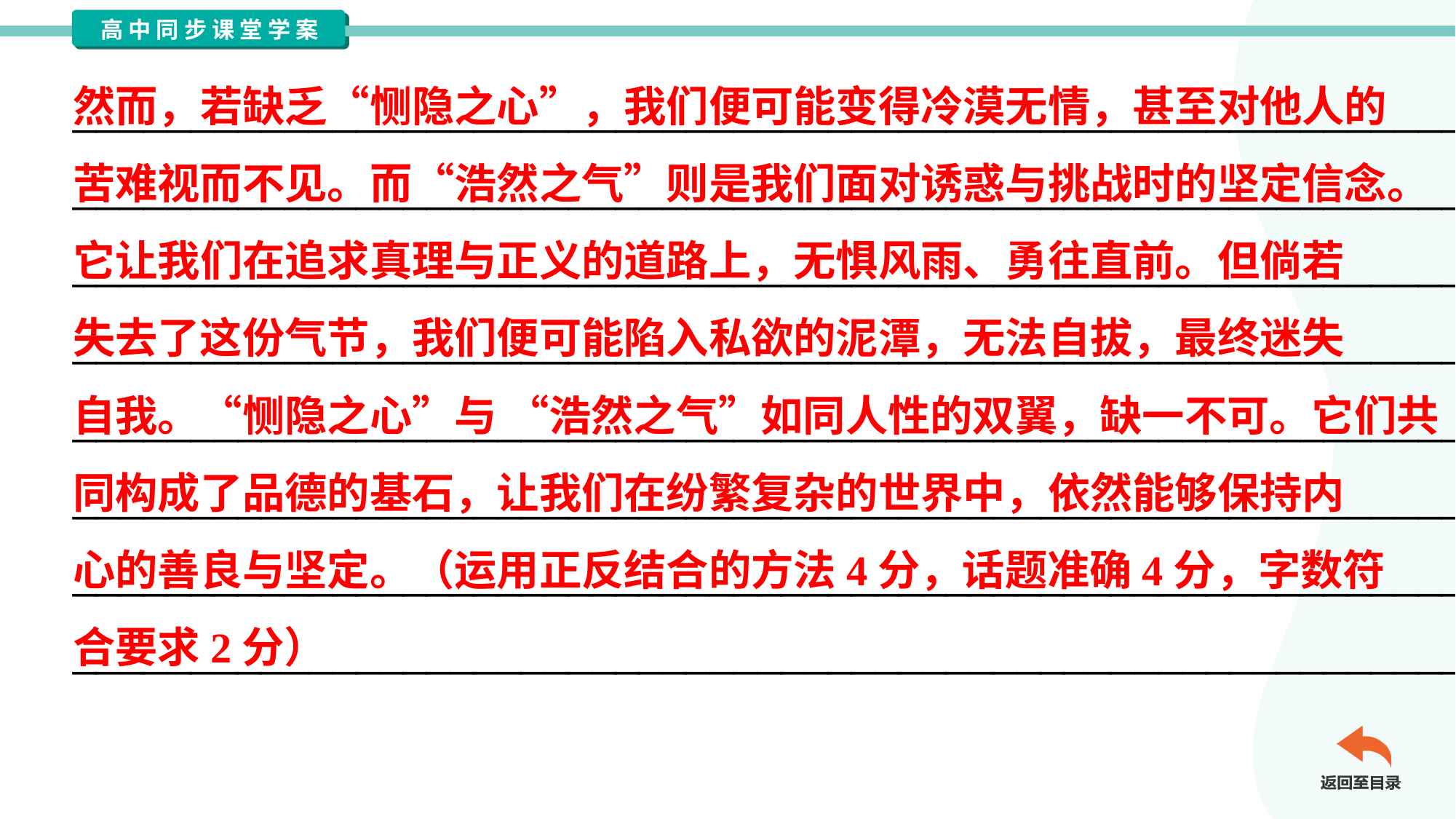

然而，若缺乏“恻隐之心”，我们便可能变得冷漠无情，甚至对他人的
苦难视而不见。而“浩然之气”则是我们面对诱惑与挑战时的坚定信念。
它让我们在追求真理与正义的道路上，无惧风雨、勇往直前。但倘若
失去了这份气节，我们便可能陷入私欲的泥潭，无法自拔，最终迷失
自我。“恻隐之心”与 “浩然之气”如同人性的双翼，缺一不可。它们共
同构成了品德的基石，让我们在纷繁复杂的世界中，依然能够保持内
心的善良与坚定。（运用正反结合的方法4分，话题准确4分，字数符
合要求2分）
_____________________________________________________________
_____________________________________________________________
_____________________________________________________________
_____________________________________________________________
_____________________________________________________________
_____________________________________________________________
_____________________________________________________________
_____________________________________________________________